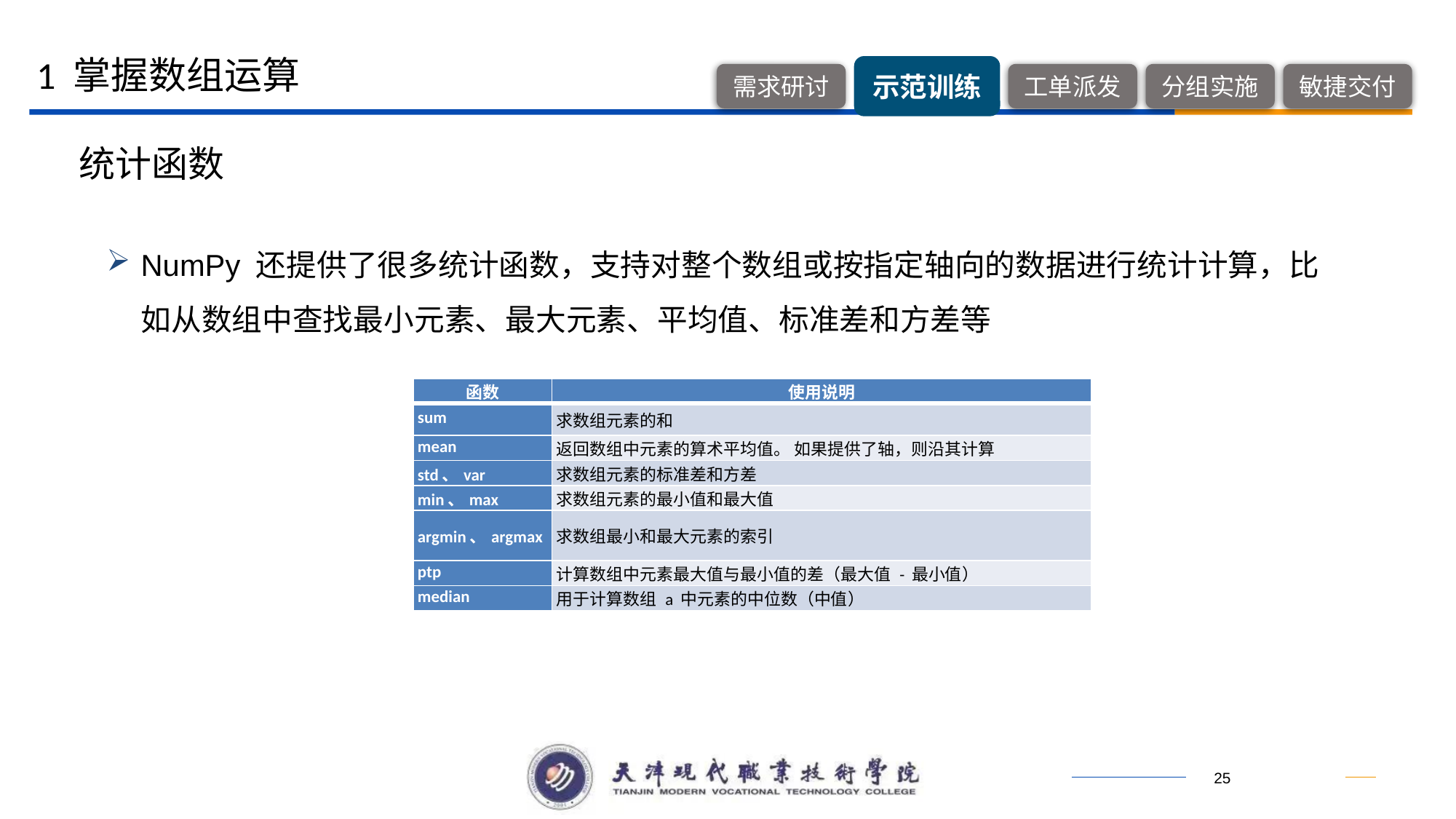

1 掌握数组运算

统计函数
NumPy 还提供了很多统计函数，支持对整个数组或按指定轴向的数据进行统计计算，比如从数组中查找最小元素、最大元素、平均值、标准差和方差等
| 函数 | 使用说明 |
| --- | --- |
| sum | 求数组元素的和 |
| mean | 返回数组中元素的算术平均值。 如果提供了轴，则沿其计算 |
| std、var | 求数组元素的标准差和方差 |
| min、max | 求数组元素的最小值和最大值 |
| argmin、argmax | 求数组最小和最大元素的索引 |
| ptp | 计算数组中元素最大值与最小值的差（最大值 - 最小值） |
| median | 用于计算数组 a 中元素的中位数（中值） |